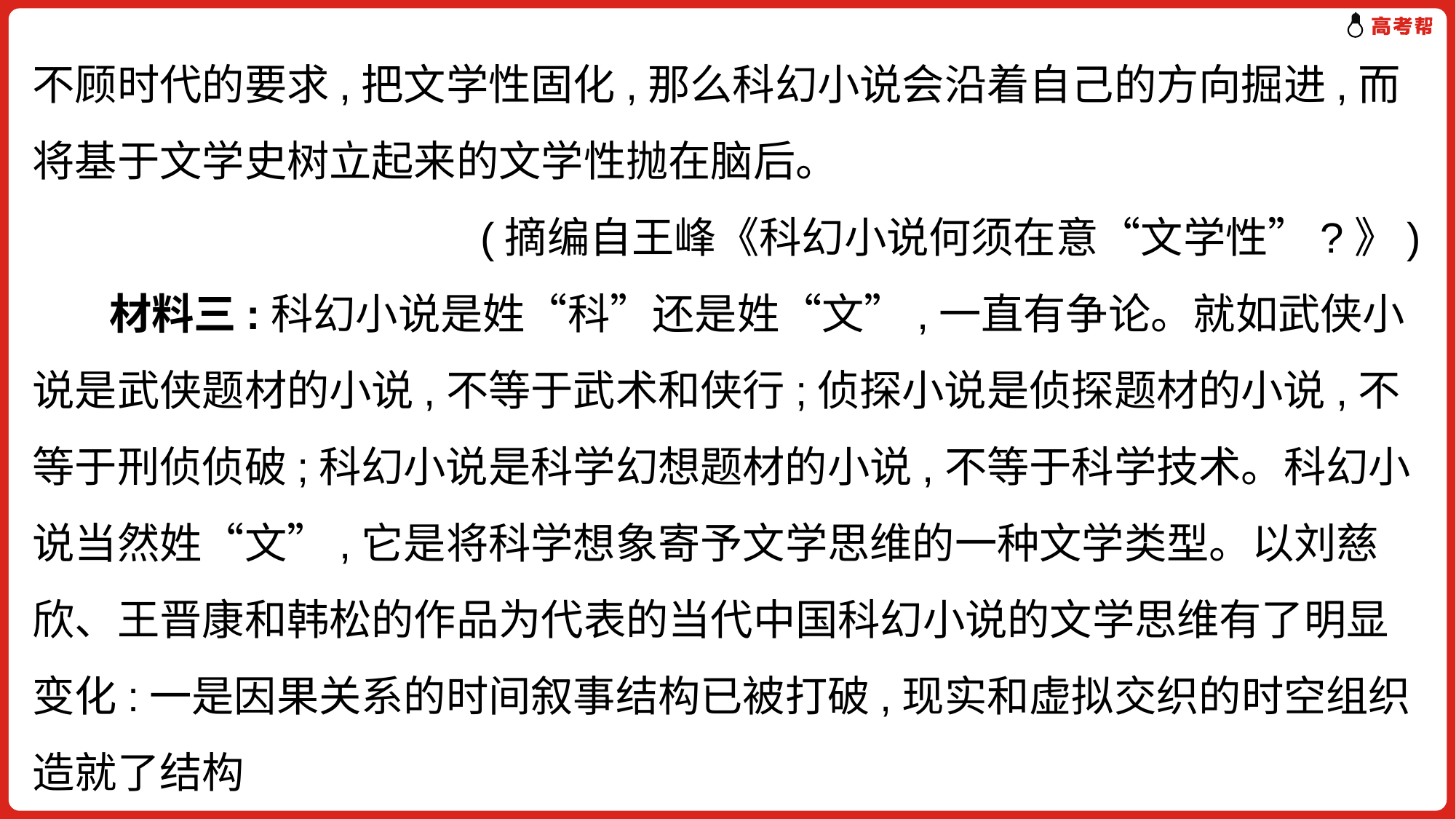

不顾时代的要求,把文学性固化,那么科幻小说会沿着自己的方向掘进,而将基于文学史树立起来的文学性抛在脑后。
(摘编自王峰《科幻小说何须在意“文学性”?》)
       材料三:科幻小说是姓“科”还是姓“文”,一直有争论。就如武侠小说是武侠题材的小说,不等于武术和侠行;侦探小说是侦探题材的小说,不等于刑侦侦破;科幻小说是科学幻想题材的小说,不等于科学技术。科幻小说当然姓“文”,它是将科学想象寄予文学思维的一种文学类型。以刘慈欣、王晋康和韩松的作品为代表的当代中国科幻小说的文学思维有了明显变化:一是因果关系的时间叙事结构已被打破,现实和虚拟交织的时空组织造就了结构